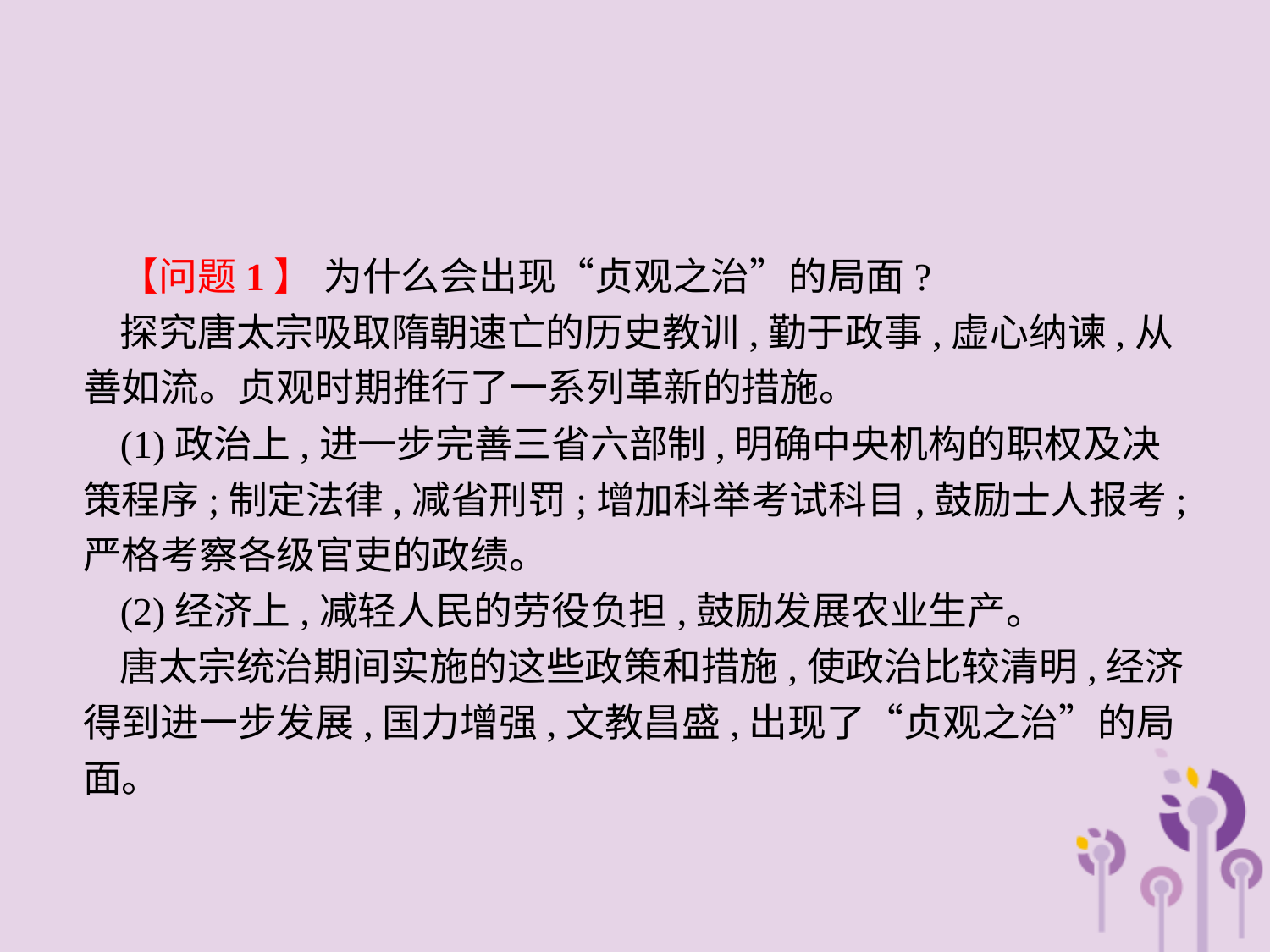

【问题1】 为什么会出现“贞观之治”的局面?
探究唐太宗吸取隋朝速亡的历史教训,勤于政事,虚心纳谏,从善如流。贞观时期推行了一系列革新的措施。
(1)政治上,进一步完善三省六部制,明确中央机构的职权及决策程序;制定法律,减省刑罚;增加科举考试科目,鼓励士人报考;严格考察各级官吏的政绩。
(2)经济上,减轻人民的劳役负担,鼓励发展农业生产。
唐太宗统治期间实施的这些政策和措施,使政治比较清明,经济得到进一步发展,国力增强,文教昌盛,出现了“贞观之治”的局面。